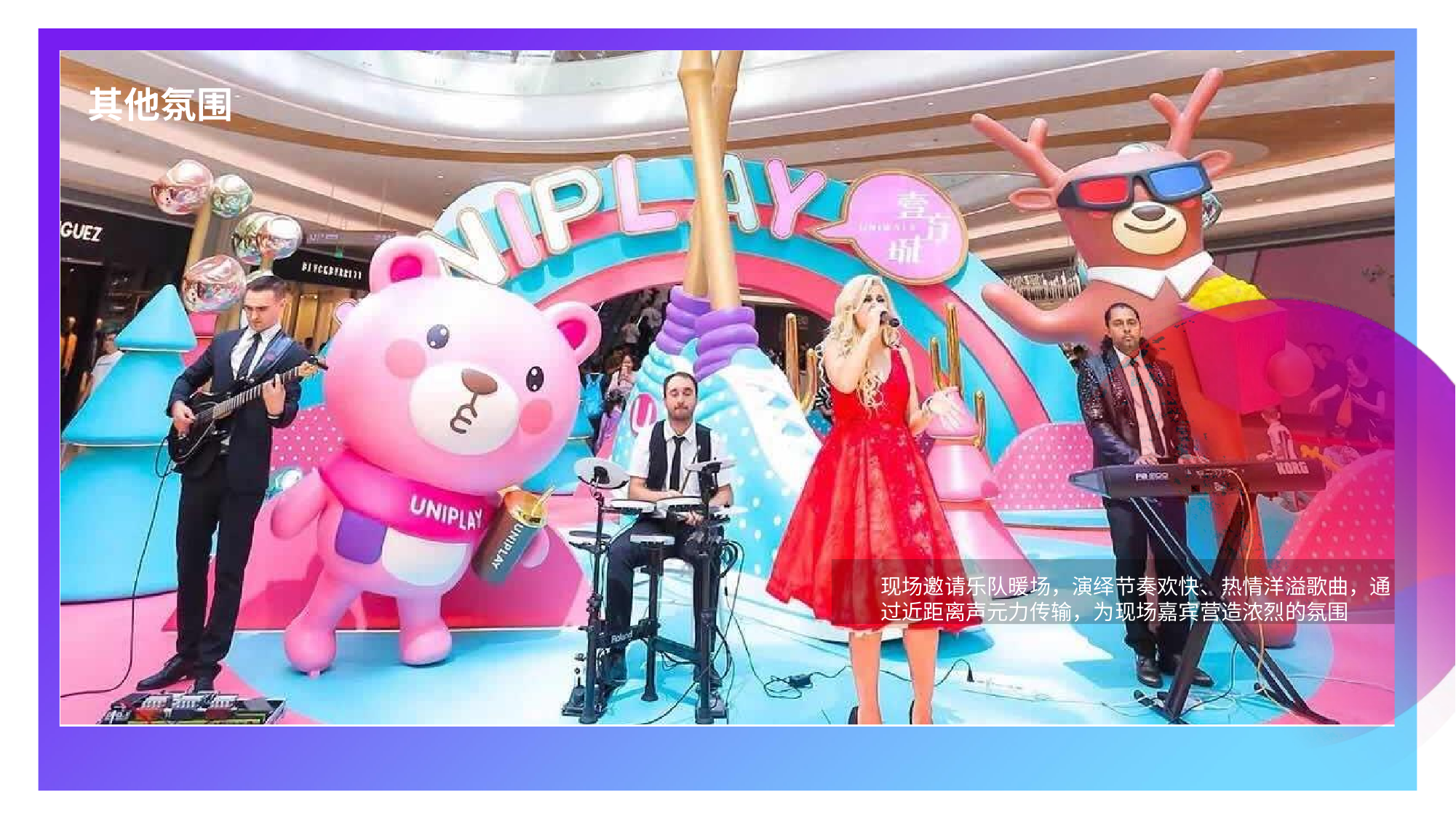

其他氛围

现场邀请乐队暖场，演绎节奏欢快、热情洋溢歌曲，通过近距离声元力传输，为现场嘉宾营造浓烈的氛围